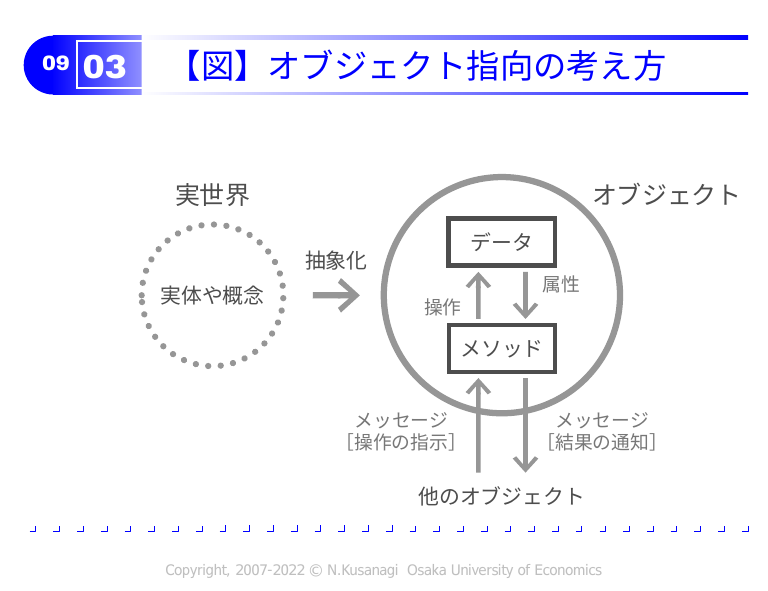

# 03   【図】オブジェクト指向の考え方
実世界

オブジェクト
データ
実体や概念
抽象化
属性

操作

メソッド
メッセージ
［操作の指示］
メッセージ
［結果の通知］

他のオブジェクト